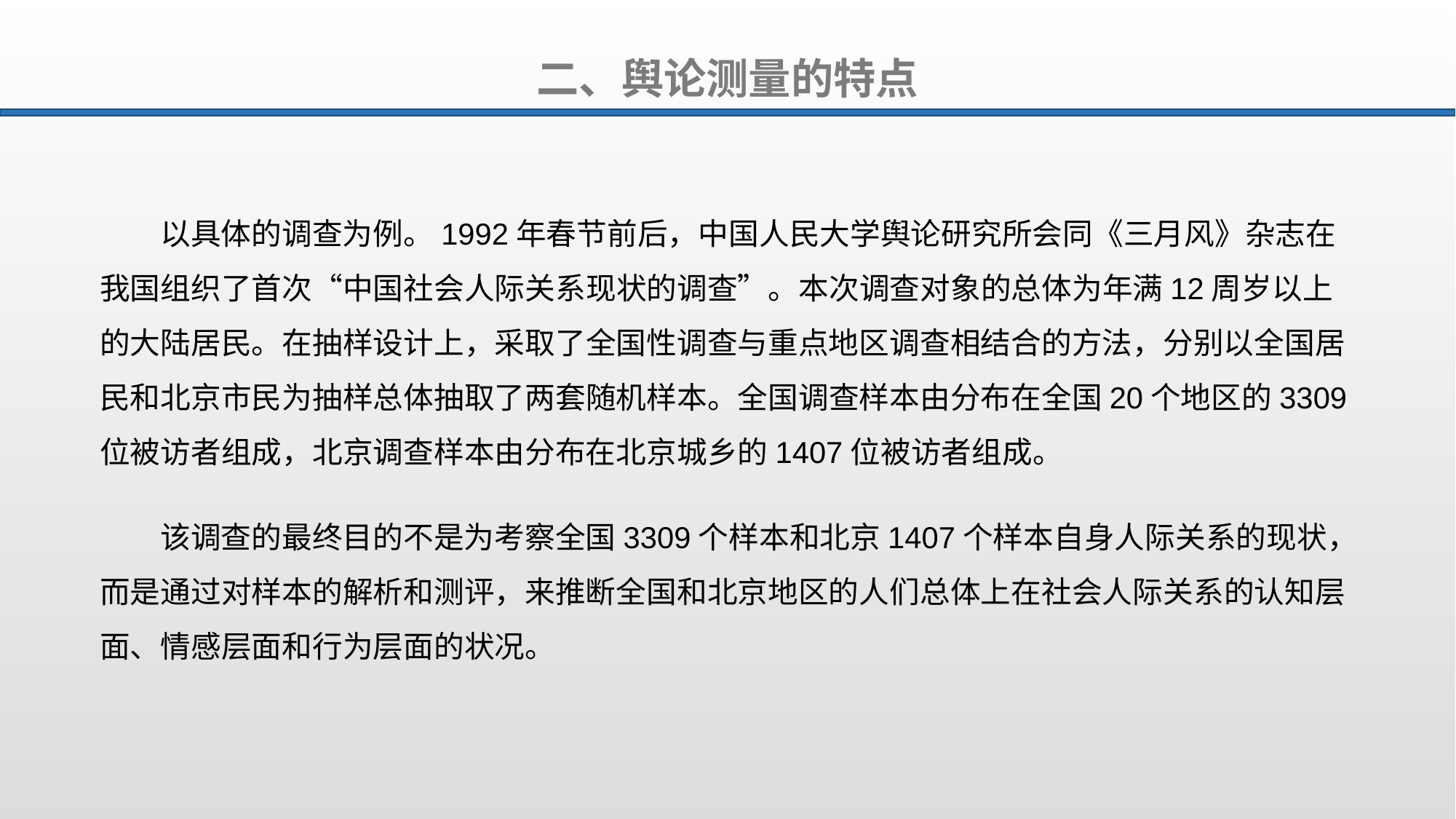

二、舆论测量的特点

以具体的调查为例。1992年春节前后，中国人民大学舆论研究所会同《三月风》杂志在我国组织了首次“中国社会人际关系现状的调查”。本次调查对象的总体为年满12周岁以上的大陆居民。在抽样设计上，采取了全国性调查与重点地区调查相结合的方法，分别以全国居民和北京市民为抽样总体抽取了两套随机样本。全国调查样本由分布在全国20个地区的3309位被访者组成，北京调查样本由分布在北京城乡的1407位被访者组成。
该调查的最终目的不是为考察全国3309个样本和北京1407个样本自身人际关系的现状，而是通过对样本的解析和测评，来推断全国和北京地区的人们总体上在社会人际关系的认知层面、情感层面和行为层面的状况。